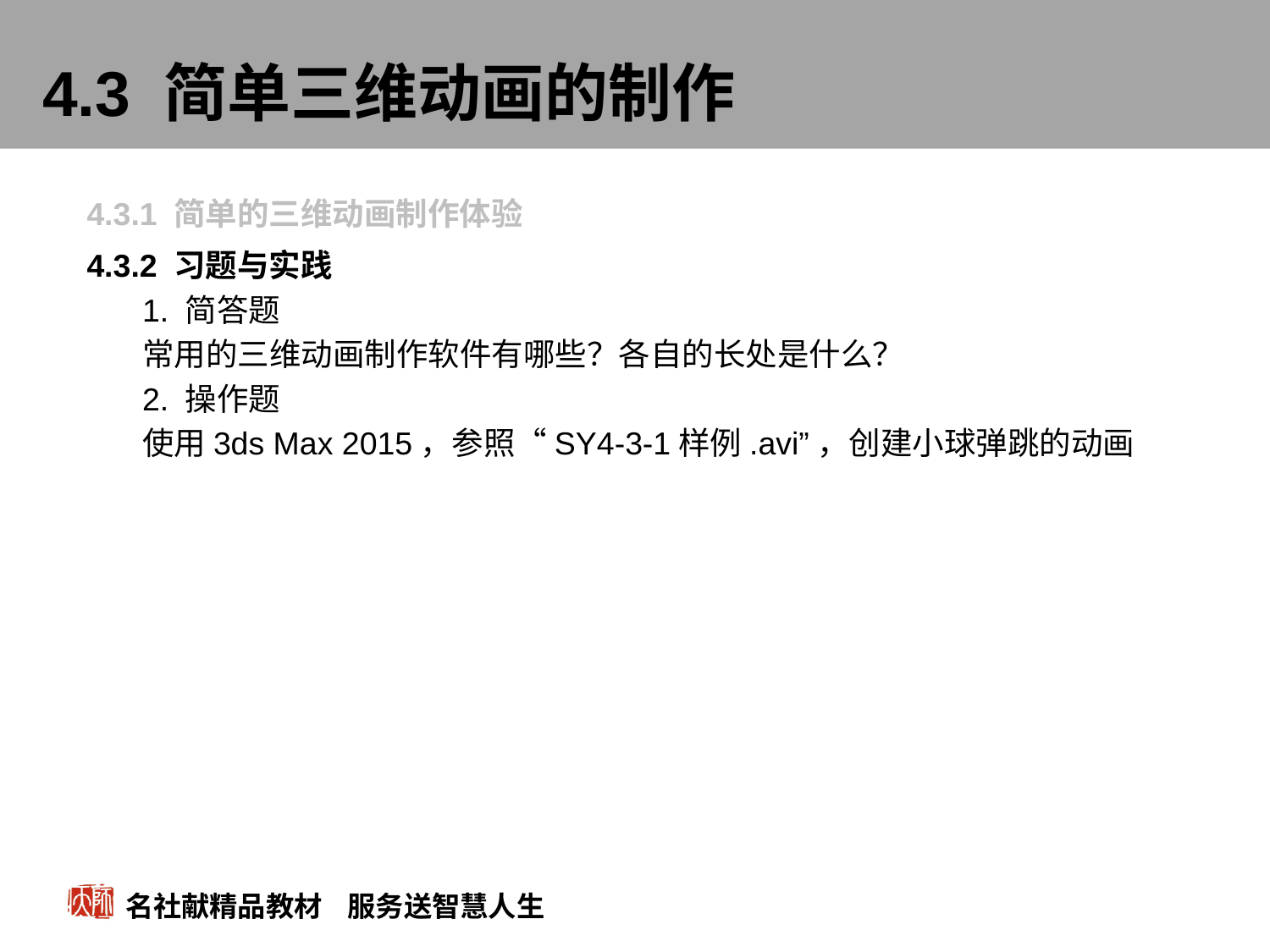

# 4.3 简单三维动画的制作
4.3.1 简单的三维动画制作体验
4.3.2 习题与实践
1. 简答题
常用的三维动画制作软件有哪些？各自的长处是什么？
2. 操作题
使用3ds Max 2015，参照“SY4-3-1样例.avi”，创建小球弹跳的动画